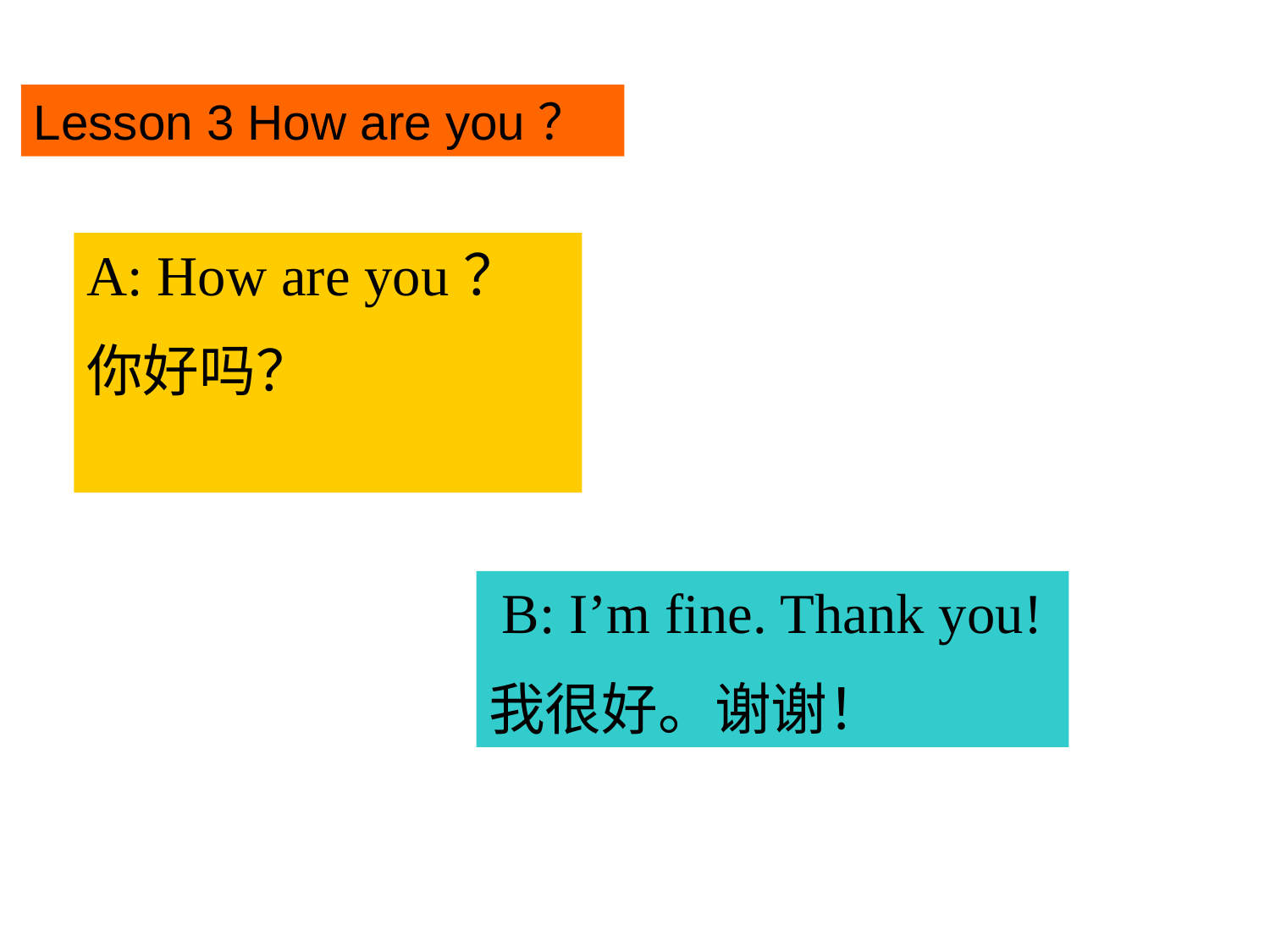

Lesson 3 How are you？
A: How are you？
你好吗？

B: I’m fine. Thank you!
我很好。谢谢！